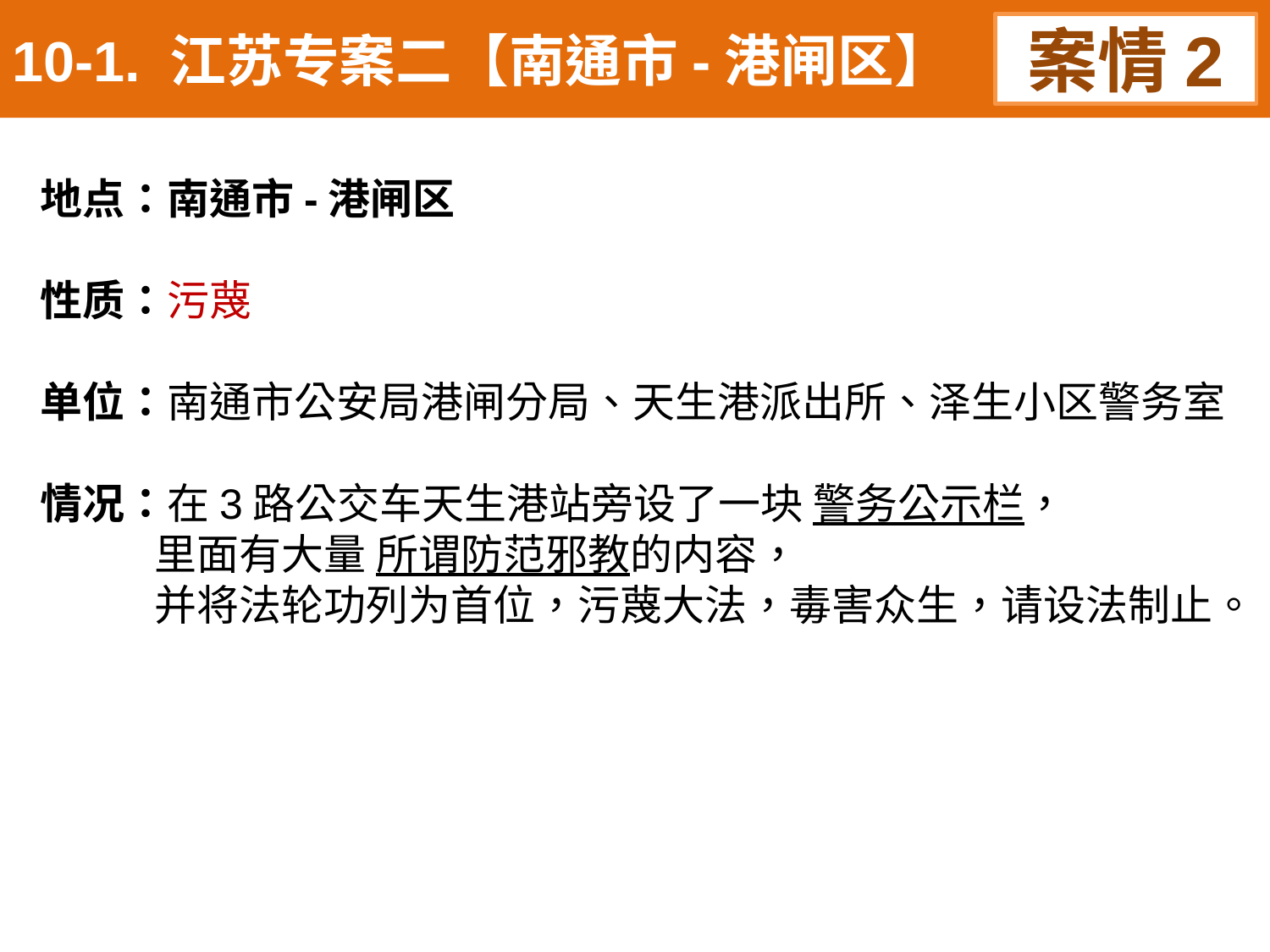

10-1. 江苏专案二【南通市-港闸区】
案情2

地点：南通市-港闸区

性质：污蔑

单位：南通市公安局港闸分局、天生港派出所、泽生小区警务室

情况：在3路公交车天生港站旁设了一块 警务公示栏，
           里面有大量 所谓防范邪教的内容，
           并将法轮功列为首位，污蔑大法，毒害众生，请设法制止。